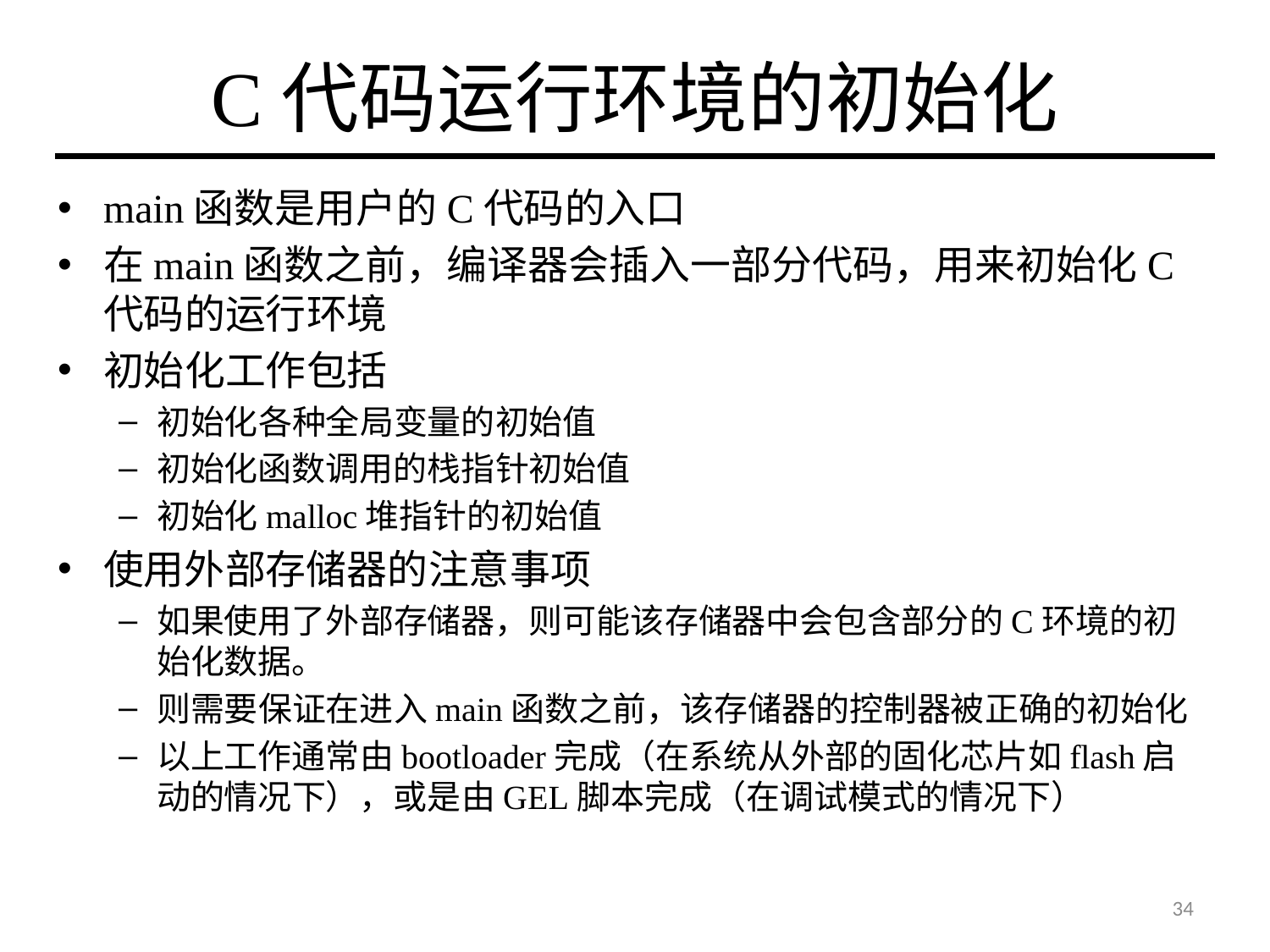

# C代码运行环境的初始化
main函数是用户的C代码的入口
在main函数之前，编译器会插入一部分代码，用来初始化C代码的运行环境
初始化工作包括
初始化各种全局变量的初始值
初始化函数调用的栈指针初始值
初始化malloc堆指针的初始值
使用外部存储器的注意事项
如果使用了外部存储器，则可能该存储器中会包含部分的C环境的初始化数据。
则需要保证在进入main函数之前，该存储器的控制器被正确的初始化
以上工作通常由bootloader完成（在系统从外部的固化芯片如flash启动的情况下），或是由GEL脚本完成（在调试模式的情况下）
34